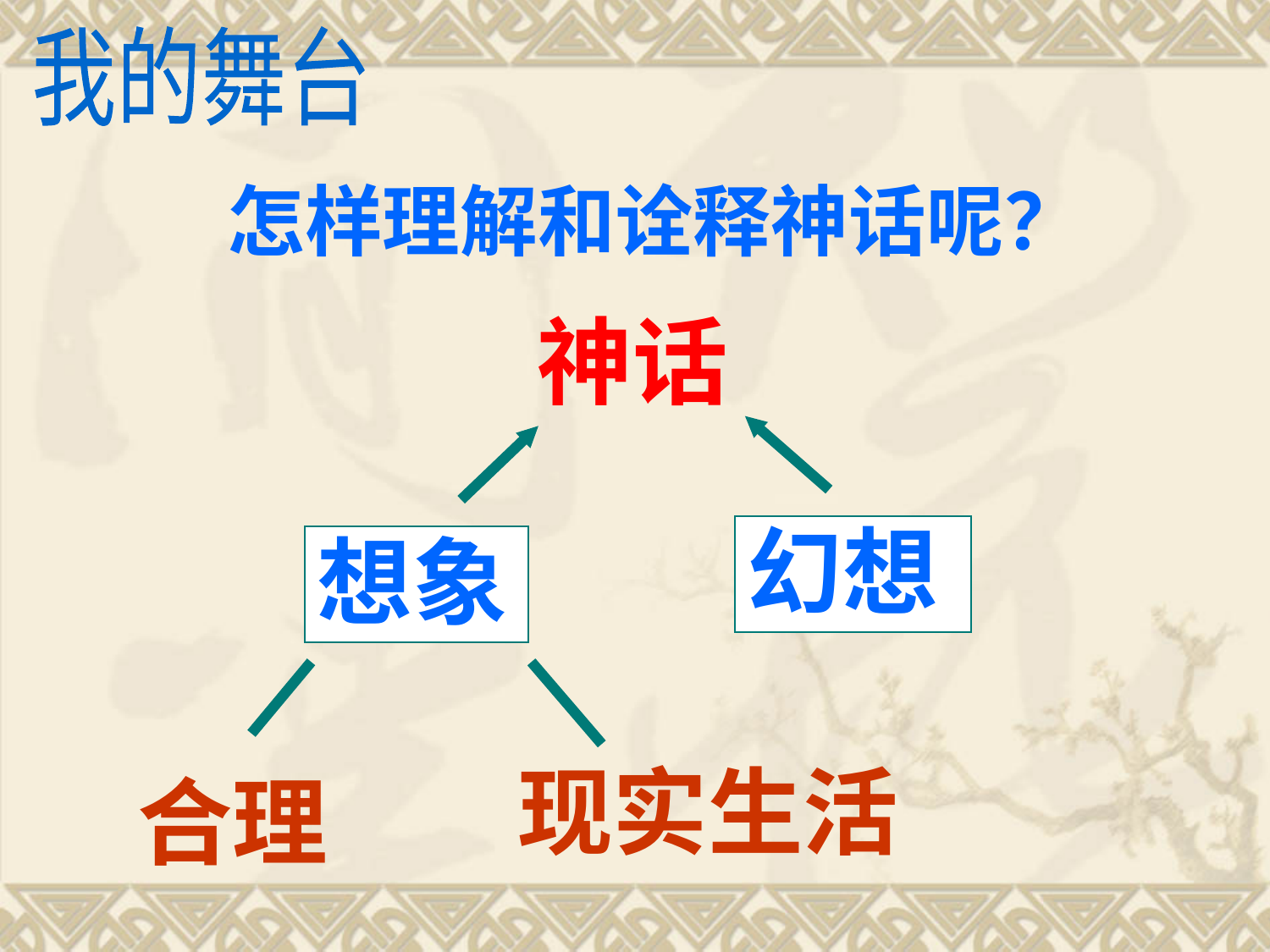

我的舞台
怎样理解和诠释神话呢？
神话

幻想
想象

现实生活
合理